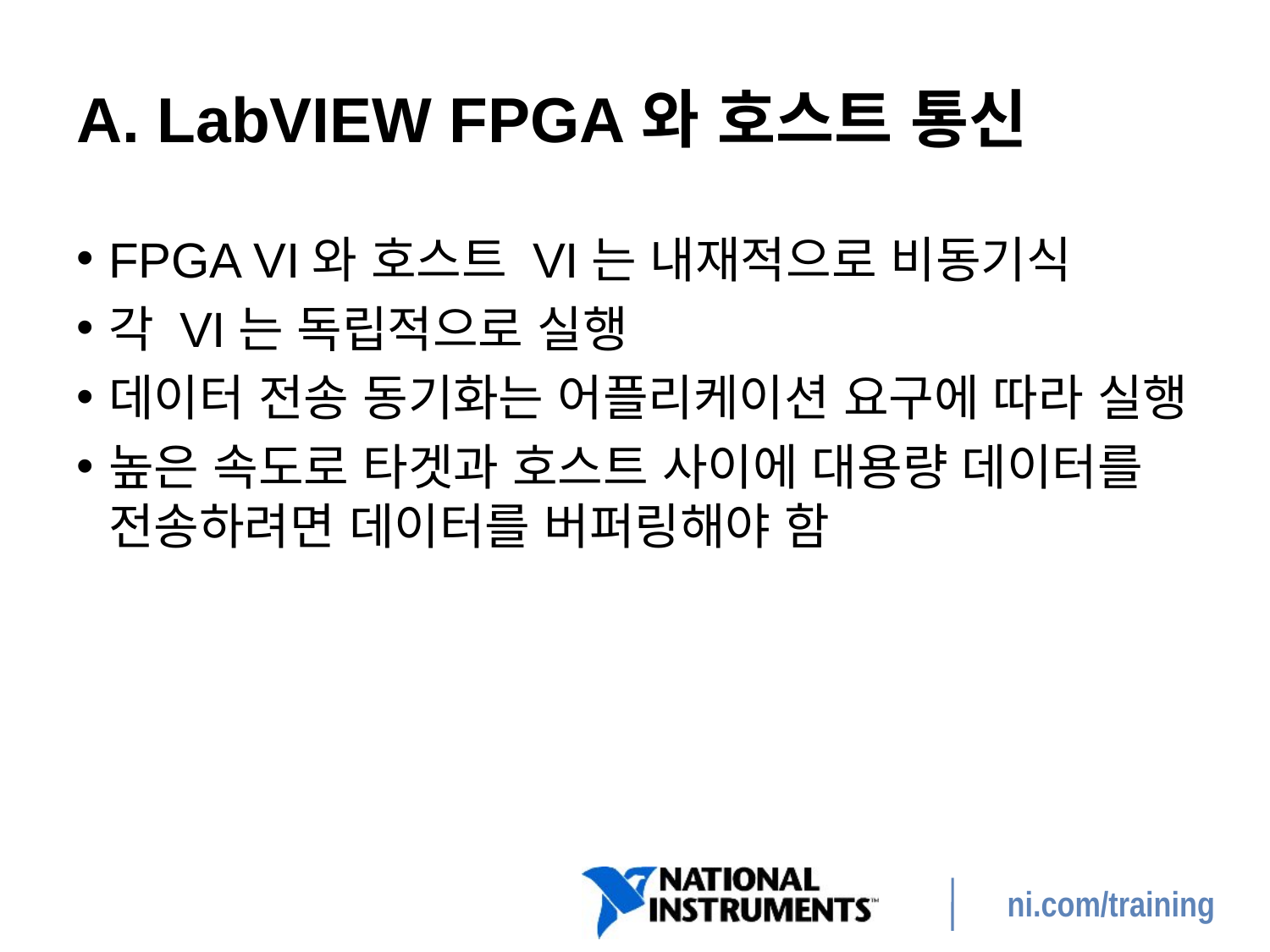

# A. LabVIEW FPGA와 호스트 통신
FPGA VI와 호스트 VI는 내재적으로 비동기식
각 VI는 독립적으로 실행
데이터 전송 동기화는 어플리케이션 요구에 따라 실행
높은 속도로 타겟과 호스트 사이에 대용량 데이터를 전송하려면 데이터를 버퍼링해야 함